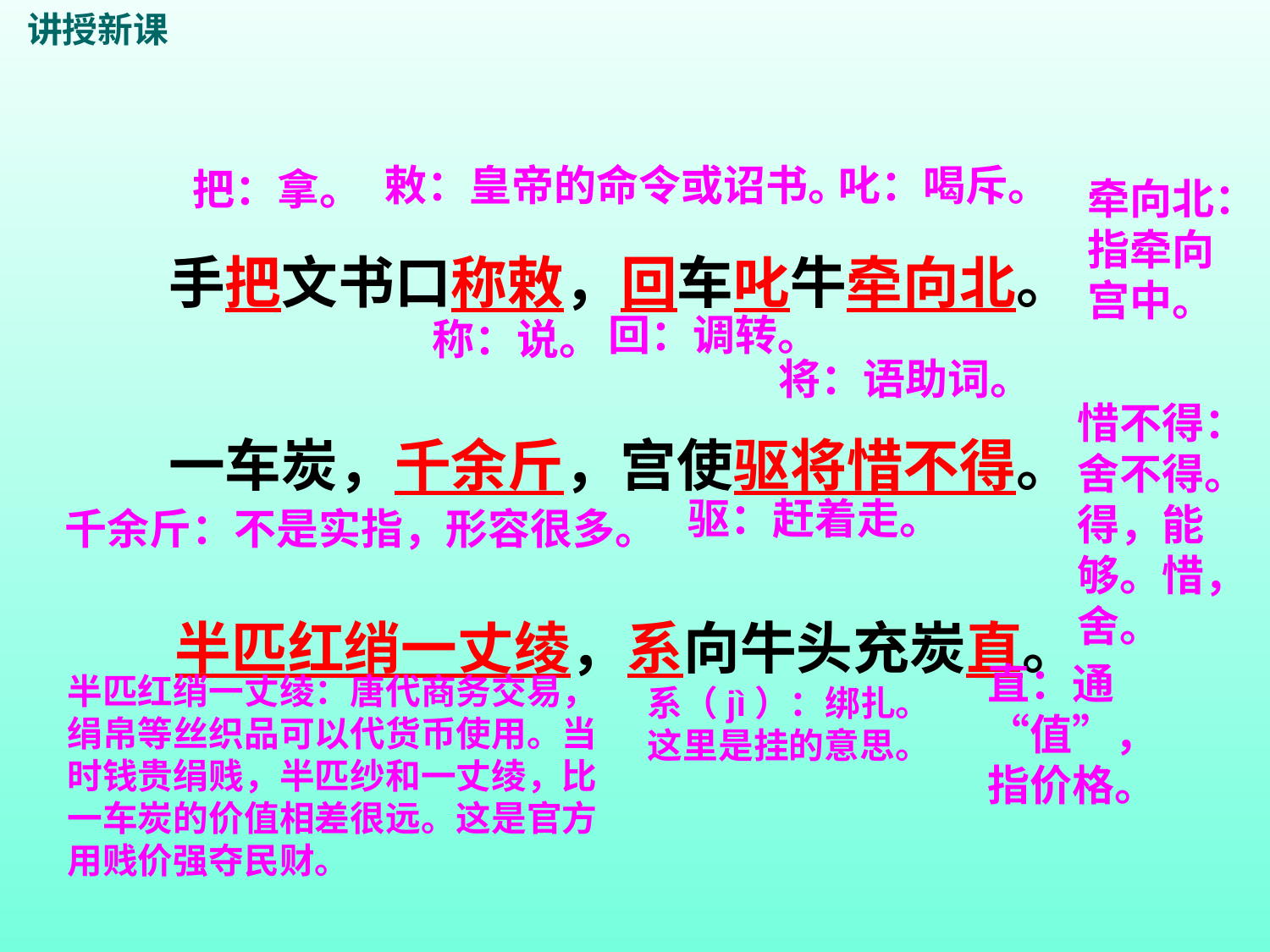

讲授新课
手把文书口称敕，回车叱牛牵向北。  
一车炭，千余斤，宫使驱将惜不得。  
半匹红绡一丈绫，系向牛头充炭直。
敕：皇帝的命令或诏书。
叱：喝斥。
把：拿。
牵向北：指牵向宫中。
回：调转。
称：说。
将：语助词。
惜不得：舍不得。得，能够。惜，舍。
驱：赶着走。
千余斤：不是实指，形容很多。
半匹红绡一丈绫：唐代商务交易，绢帛等丝织品可以代货币使用。当时钱贵绢贱，半匹纱和一丈绫，比一车炭的价值相差很远。这是官方用贱价强夺民财。
系（jì）：绑扎。这里是挂的意思。
直：通“值”，指价格。